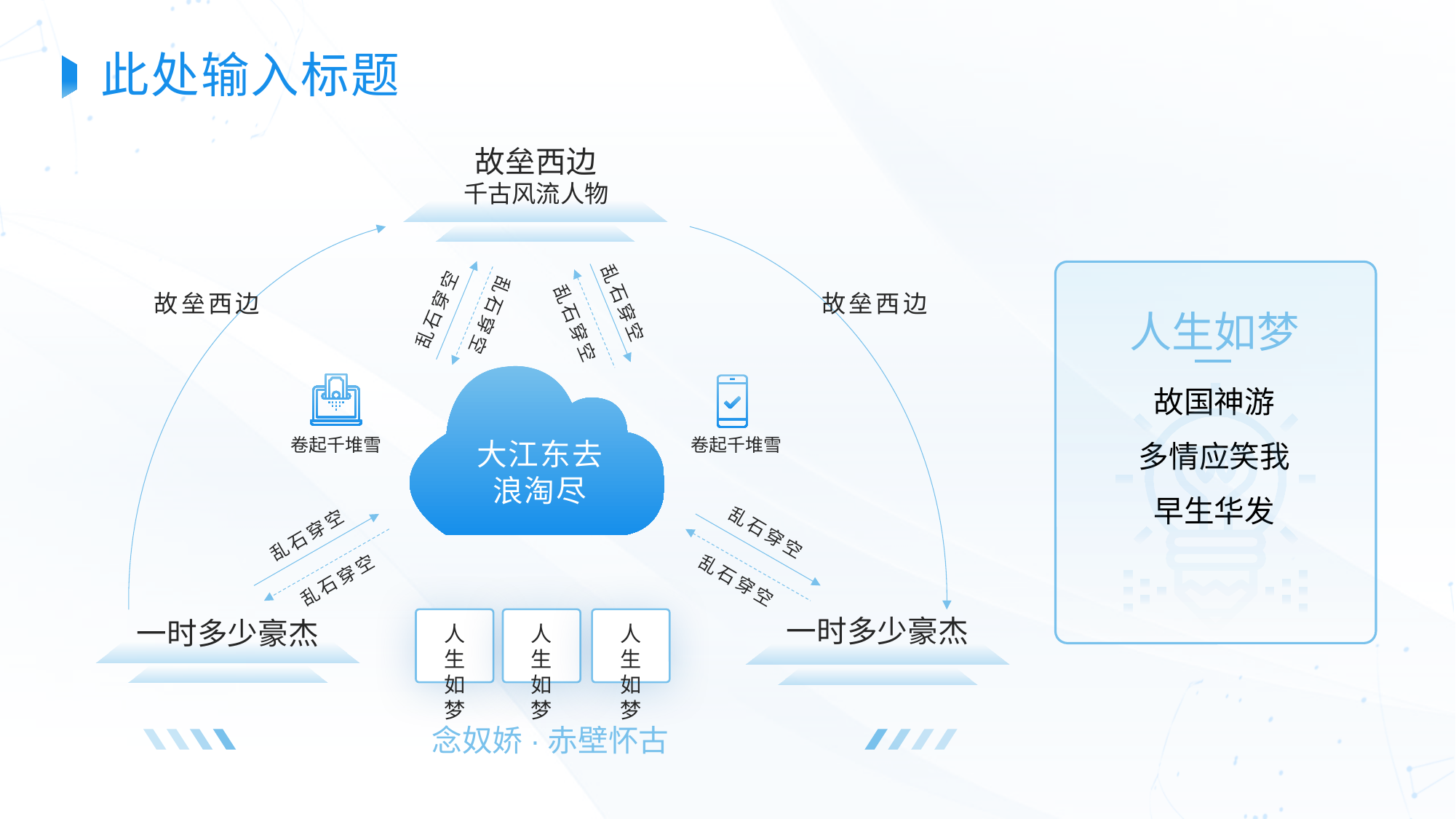

此处输入标题
故垒西边
千古风流人物

人生如梦
故垒西边
故垒西边
乱石穿空
乱石穿空

乱石穿空
乱石穿空

大江东去
浪淘尽
故国神游
多情应笑我
早生华发

卷起千堆雪
卷起千堆雪
乱石穿空
乱石穿空
乱石穿空
乱石穿空
一时多少豪杰
一时多少豪杰

人生如梦
人生如梦
人生如梦

念奴娇·赤壁怀古